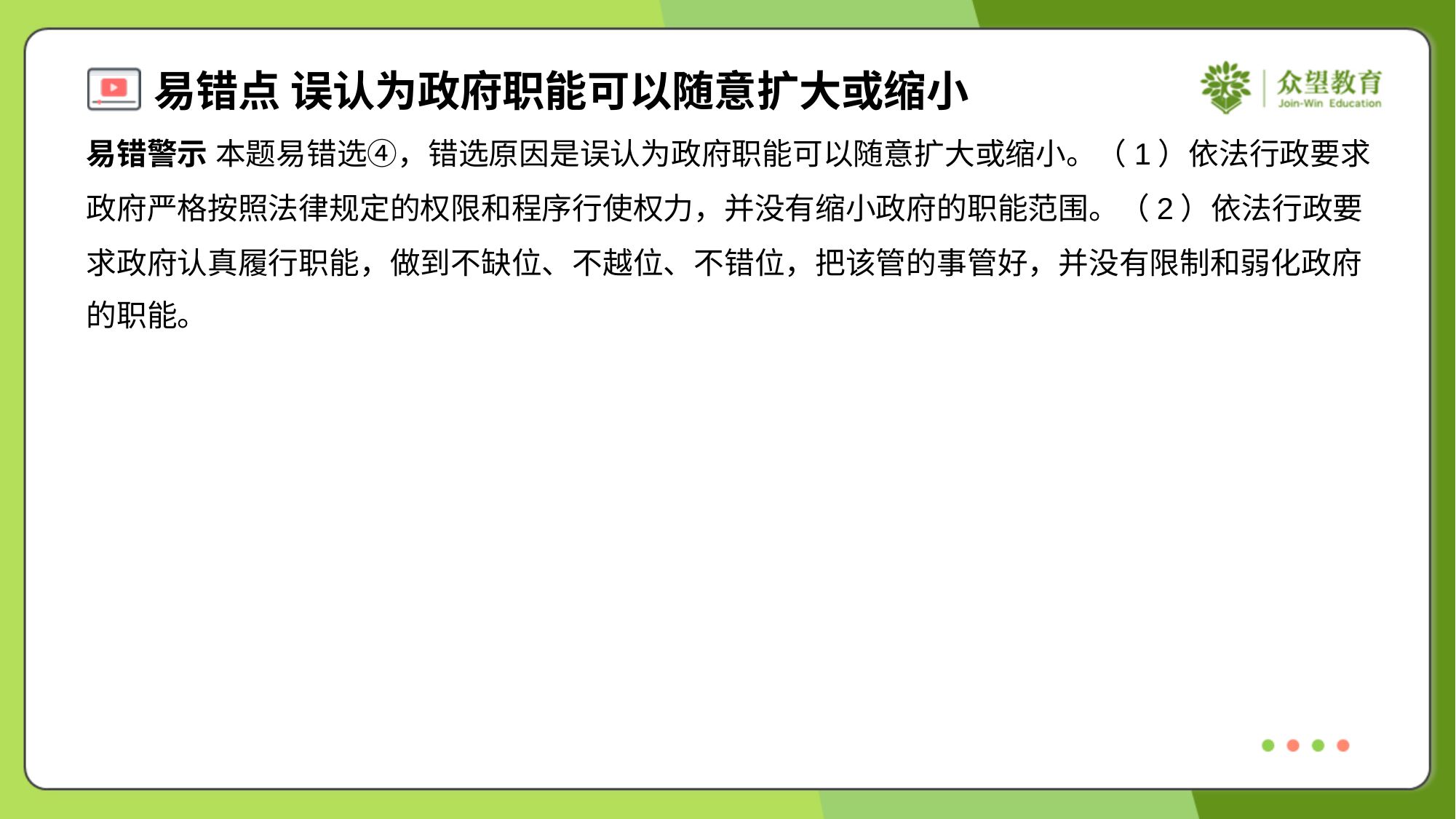

易错警示 本题易错选④，错选原因是误认为政府职能可以随意扩大或缩小。（1）依法行政要求
政府严格按照法律规定的权限和程序行使权力，并没有缩小政府的职能范围。（2）依法行政要
求政府认真履行职能，做到不缺位、不越位、不错位，把该管的事管好，并没有限制和弱化政府
的职能。